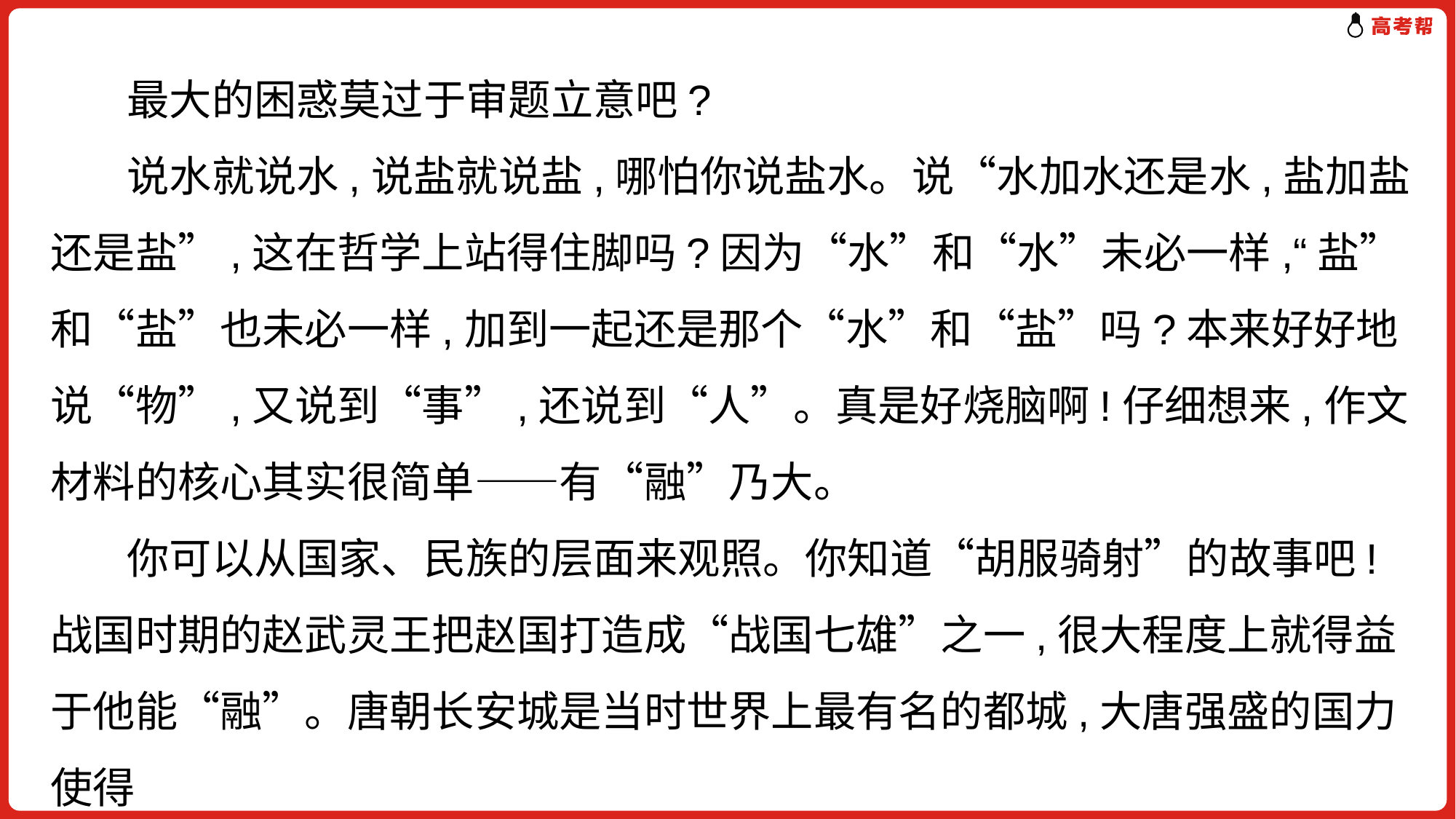

最大的困惑莫过于审题立意吧?
       说水就说水,说盐就说盐,哪怕你说盐水。说“水加水还是水,盐加盐还是盐”,这在哲学上站得住脚吗?因为“水”和“水”未必一样,“盐”和“盐”也未必一样,加到一起还是那个“水”和“盐”吗?本来好好地说“物”,又说到“事”,还说到“人”。真是好烧脑啊!仔细想来,作文材料的核心其实很简单——有“融”乃大。
       你可以从国家、民族的层面来观照。你知道“胡服骑射”的故事吧!战国时期的赵武灵王把赵国打造成“战国七雄”之一,很大程度上就得益于他能“融”。唐朝长安城是当时世界上最有名的都城,大唐强盛的国力使得